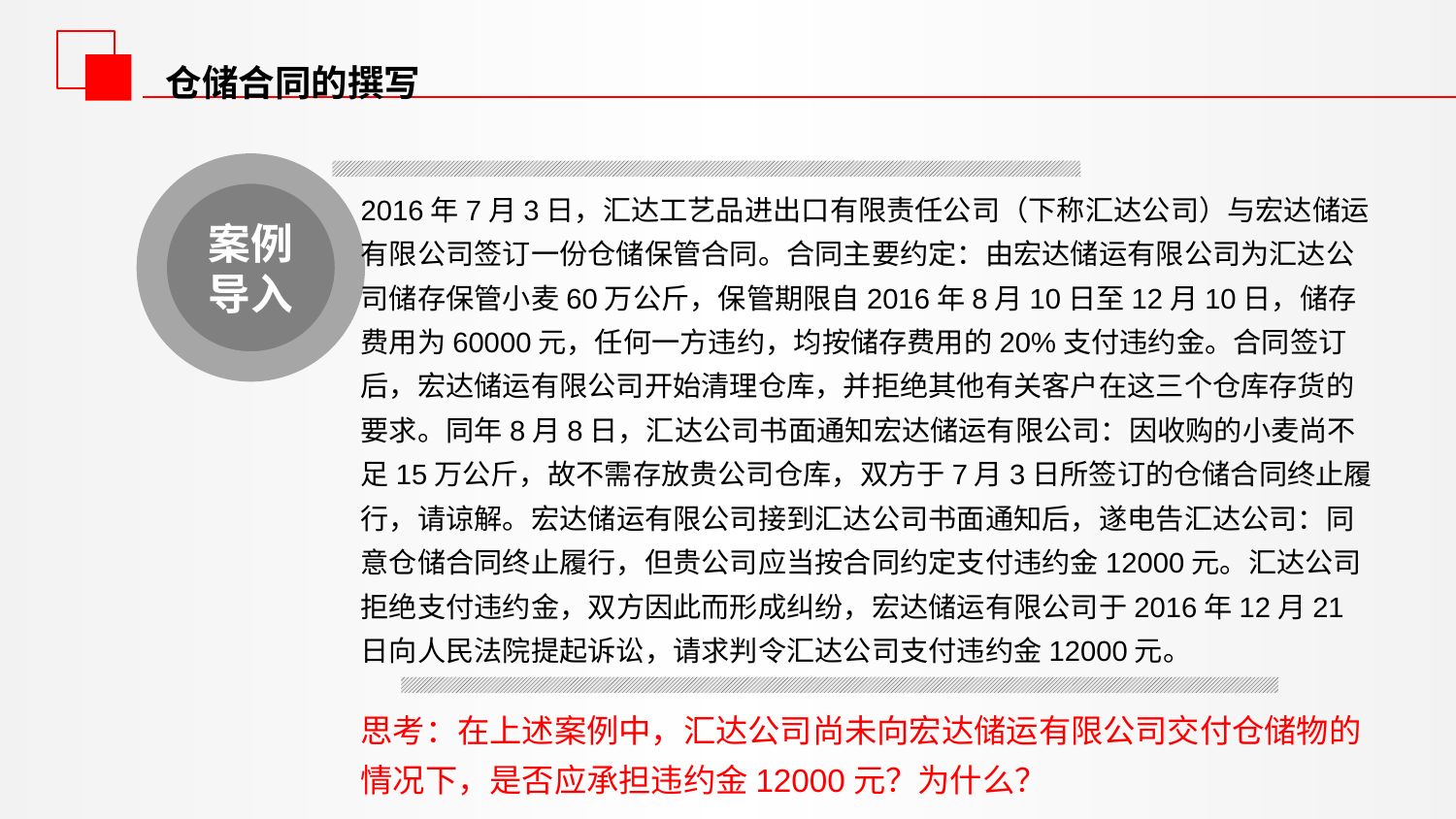

仓储合同的撰写

案例导入
2016年7月3日，汇达工艺品进出口有限责任公司（下称汇达公司）与宏达储运有限公司签订一份仓储保管合同。合同主要约定：由宏达储运有限公司为汇达公司储存保管小麦60万公斤，保管期限自2016年8月10日至12月10日，储存费用为60000元，任何一方违约，均按储存费用的20%支付违约金。合同签订后，宏达储运有限公司开始清理仓库，并拒绝其他有关客户在这三个仓库存货的要求。同年8月8日，汇达公司书面通知宏达储运有限公司：因收购的小麦尚不足15万公斤，故不需存放贵公司仓库，双方于7月3日所签订的仓储合同终止履行，请谅解。宏达储运有限公司接到汇达公司书面通知后，遂电告汇达公司：同意仓储合同终止履行，但贵公司应当按合同约定支付违约金12000元。汇达公司拒绝支付违约金，双方因此而形成纠纷，宏达储运有限公司于2016年12月21日向人民法院提起诉讼，请求判令汇达公司支付违约金12000元。

思考：在上述案例中，汇达公司尚未向宏达储运有限公司交付仓储物的情况下，是否应承担违约金12000元？为什么？